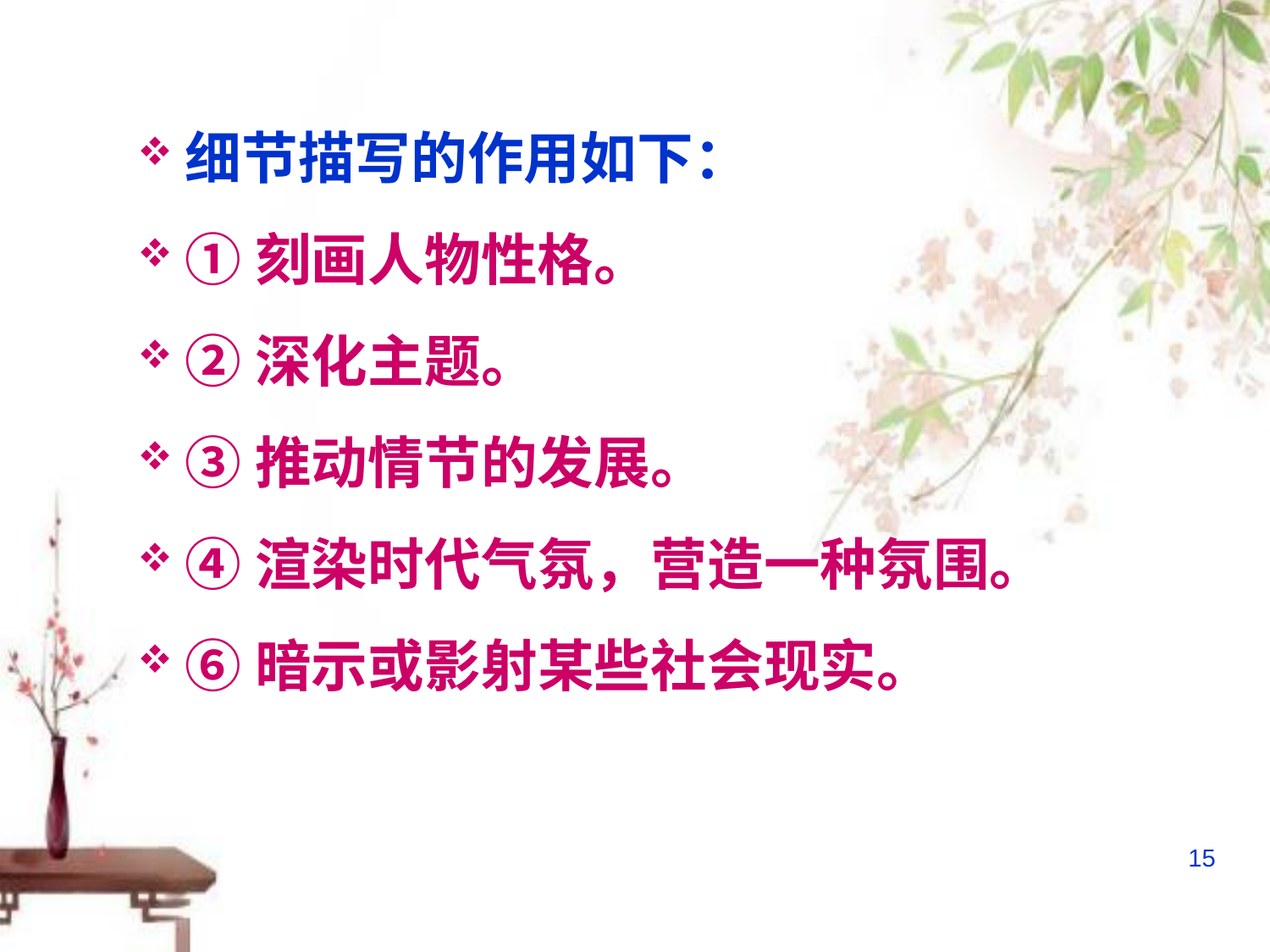

细节描写的作用如下：
①刻画人物性格。
②深化主题。
③推动情节的发展。
④渲染时代气氛，营造一种氛围。
⑥暗示或影射某些社会现实。
15